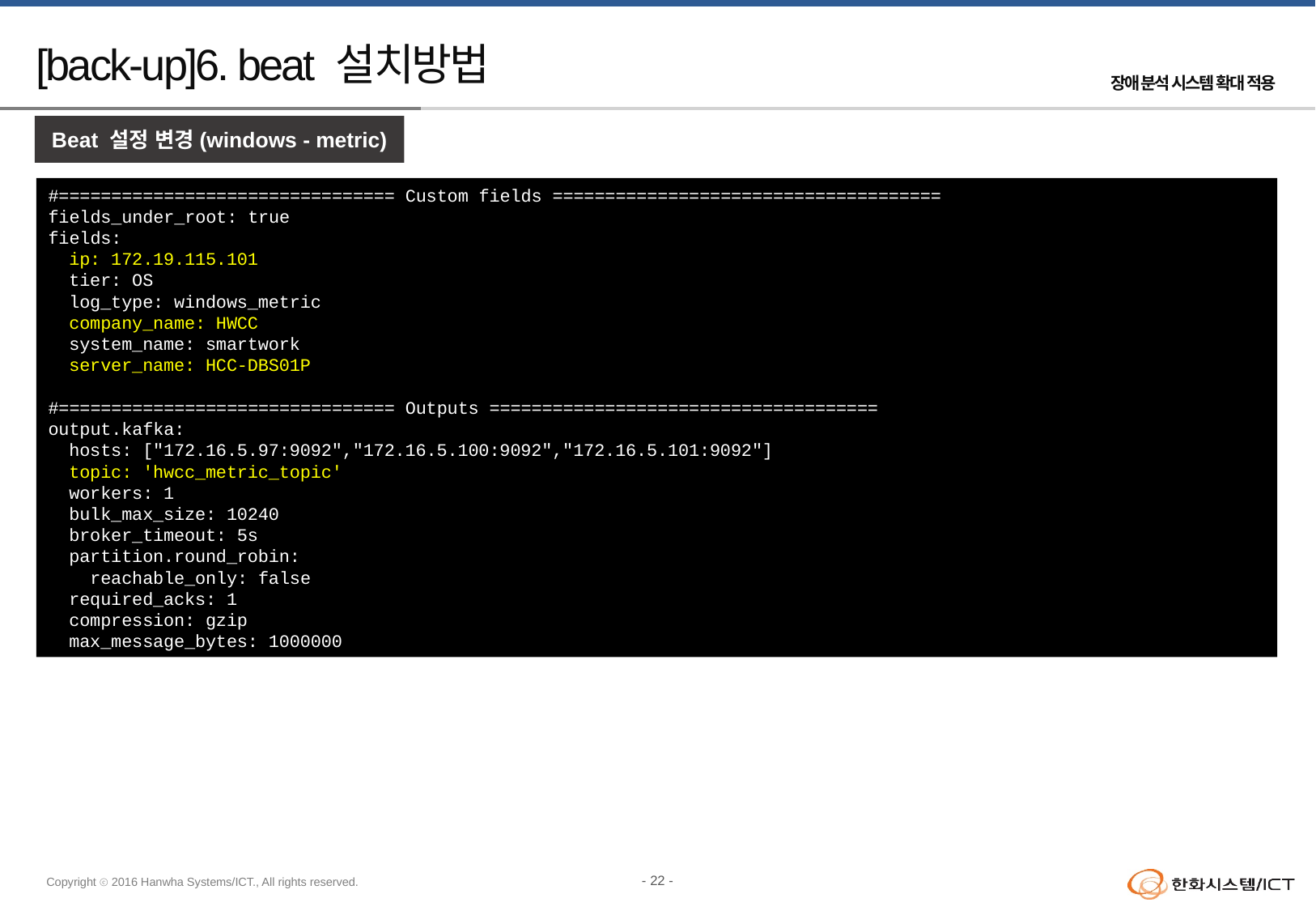

# [back-up]6. beat 설치방법
Beat 설정 변경(windows - metric)
#================================ Custom fields =====================================
fields_under_root: true
fields:
  ip: 172.19.115.101
  tier: OS
  log_type: windows_metric
  company_name: HWCC
  system_name: smartwork
  server_name: HCC-DBS01P

#================================ Outputs =====================================
output.kafka:
  hosts: ["172.16.5.97:9092","172.16.5.100:9092","172.16.5.101:9092"]
  topic: 'hwcc_metric_topic'
  workers: 1
  bulk_max_size: 10240
  broker_timeout: 5s
  partition.round_robin:
    reachable_only: false
  required_acks: 1
  compression: gzip
  max_message_bytes: 1000000